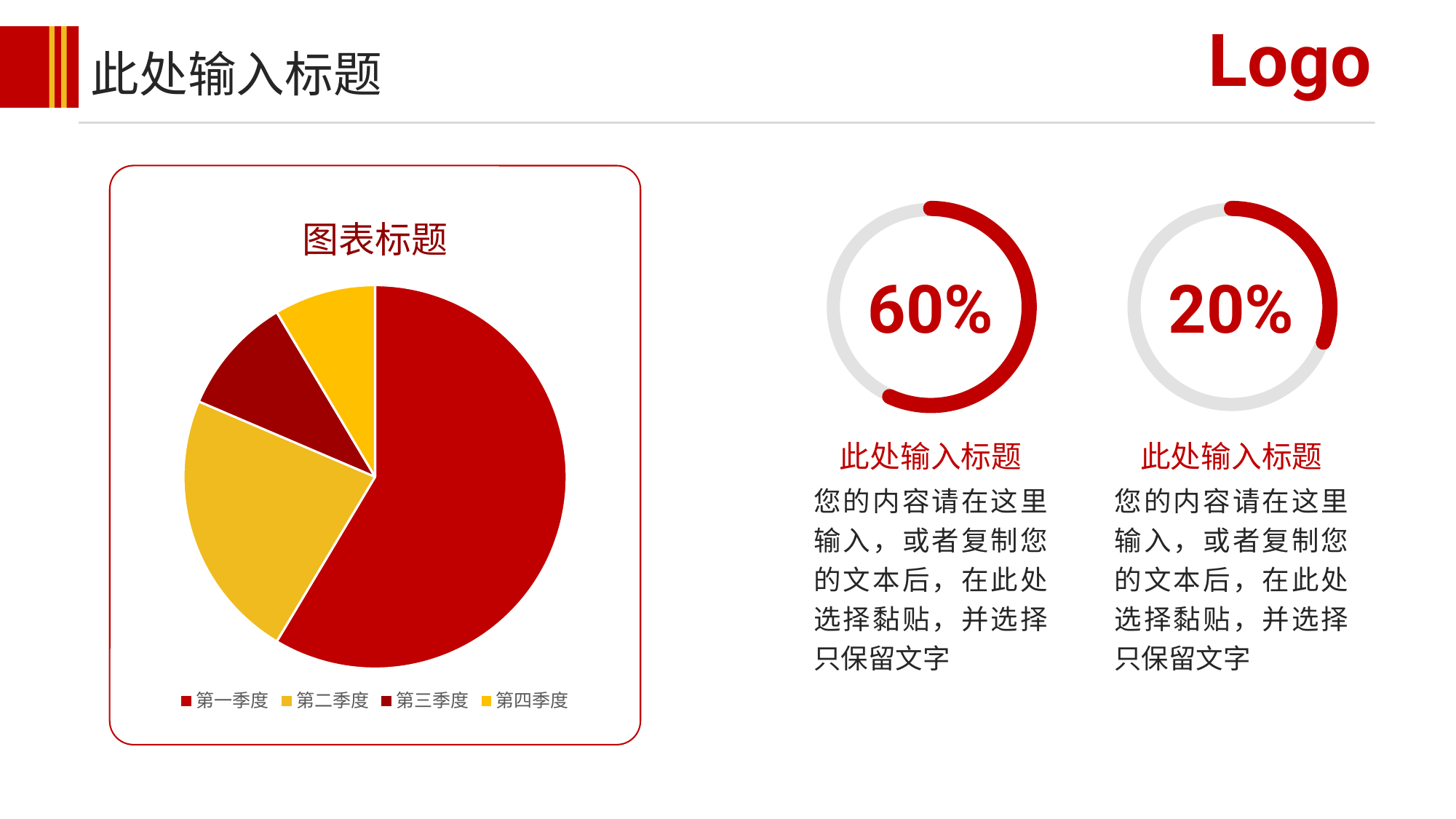

Logo
此处输入标题

### Chart: 图表标题

| Category | 销售额 |
|---|---|
| 第一季度 | 8.2 |
| 第二季度 | 3.2 |
| 第三季度 | 1.4 |
| 第四季度 | 1.2 |

60%
此处输入标题
您的内容请在这里输入，或者复制您的文本后，在此处选择黏贴，并选择只保留文字

20%
此处输入标题
您的内容请在这里输入，或者复制您的文本后，在此处选择黏贴，并选择只保留文字